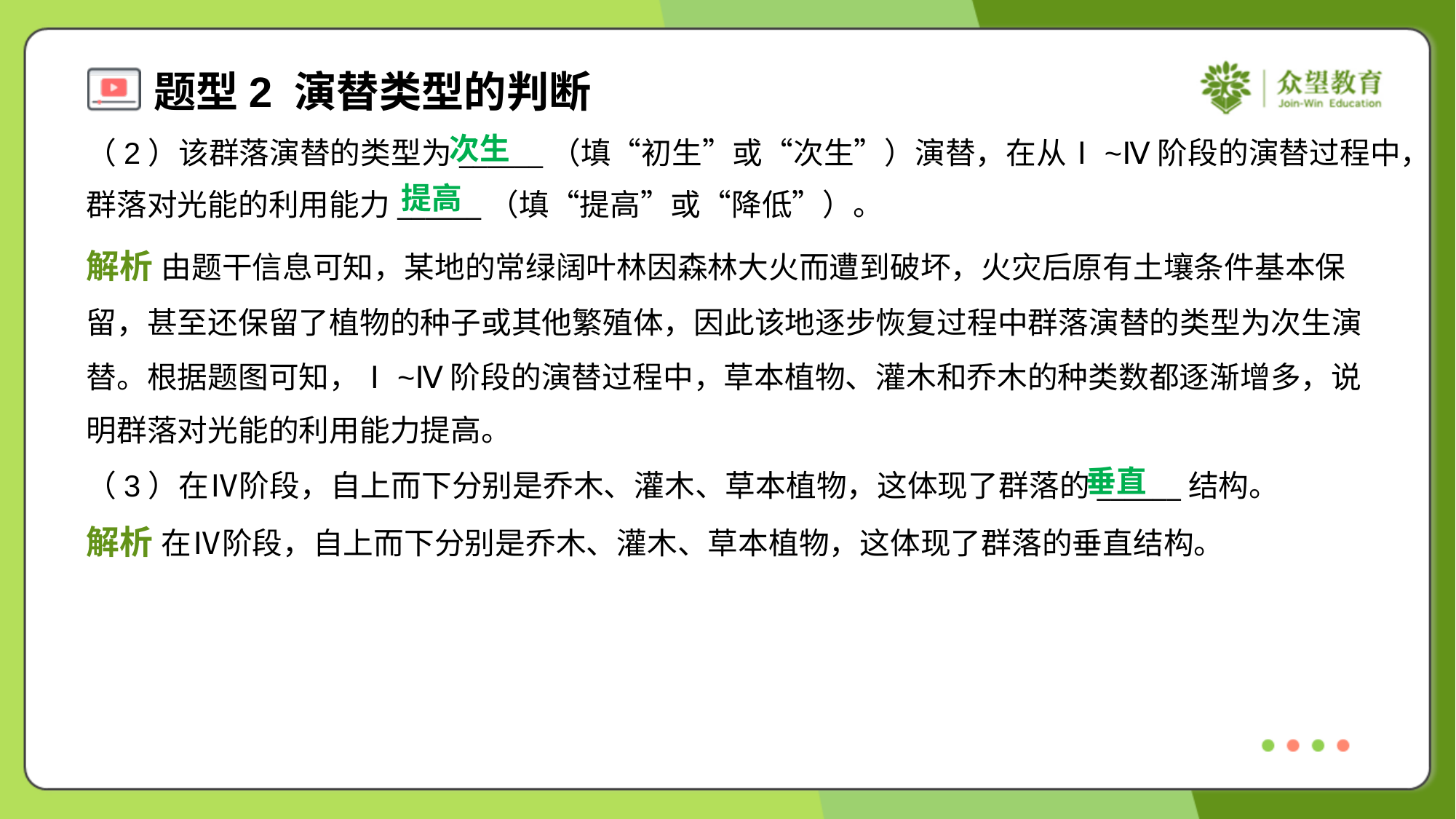

次生
（2）该群落演替的类型为______（填“初生”或“次生”）演替，在从Ⅰ~Ⅳ阶段的演替过程中，
群落对光能的利用能力______（填“提高”或“降低”）。
提高
解析 由题干信息可知，某地的常绿阔叶林因森林大火而遭到破坏，火灾后原有土壤条件基本保
留，甚至还保留了植物的种子或其他繁殖体，因此该地逐步恢复过程中群落演替的类型为次生演
替。根据题图可知，Ⅰ~Ⅳ阶段的演替过程中，草本植物、灌木和乔木的种类数都逐渐增多，说
明群落对光能的利用能力提高。
垂直
（3）在Ⅳ阶段，自上而下分别是乔木、灌木、草本植物，这体现了群落的______结构。
解析 在Ⅳ阶段，自上而下分别是乔木、灌木、草本植物，这体现了群落的垂直结构。